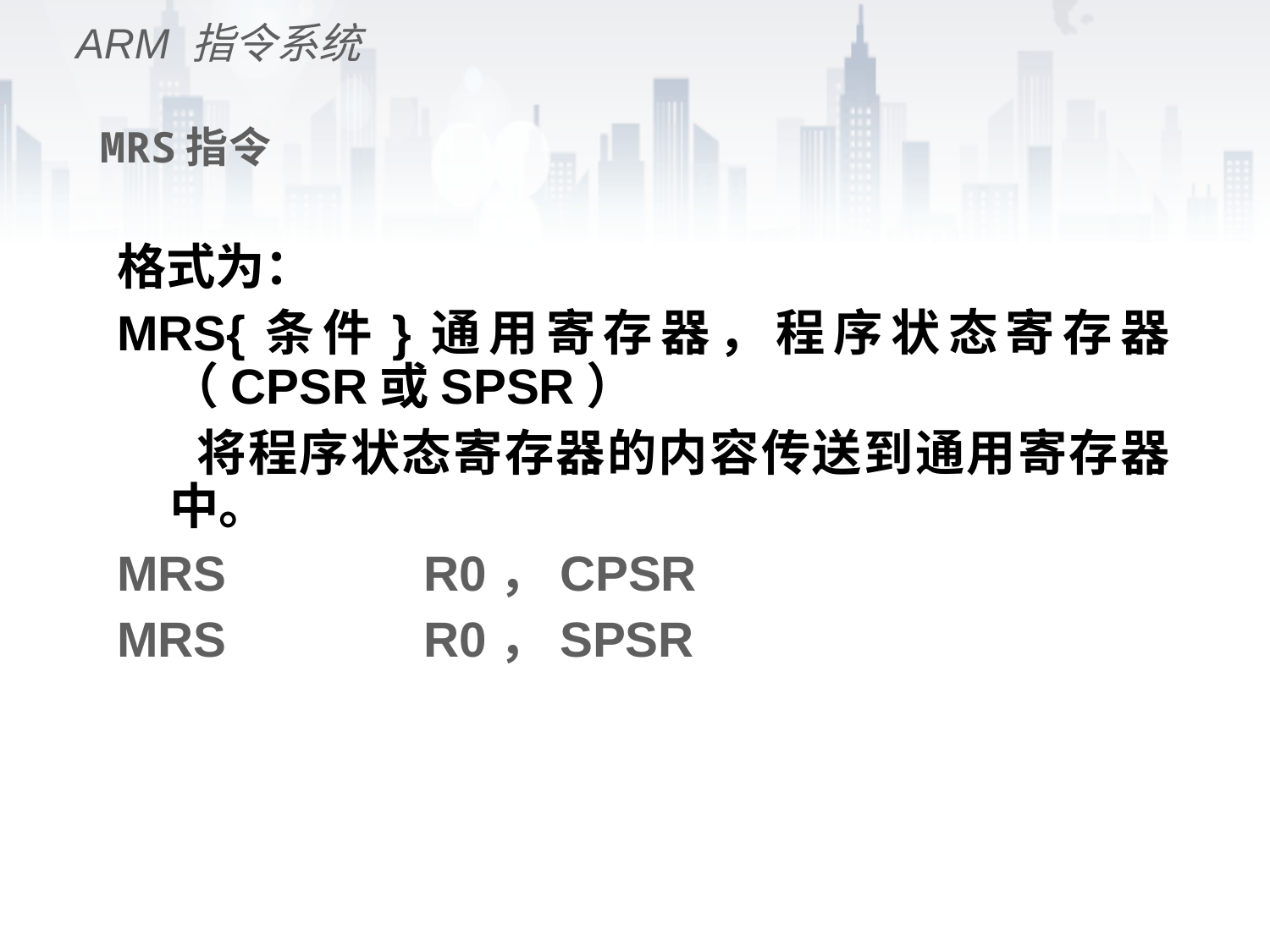

ARM 指令系统
# MRS指令
格式为：
MRS{条件}通用寄存器，程序状态寄存器（CPSR或SPSR）
     将程序状态寄存器的内容传送到通用寄存器中。
MRS		R0，CPSR
MRS		R0，SPSR